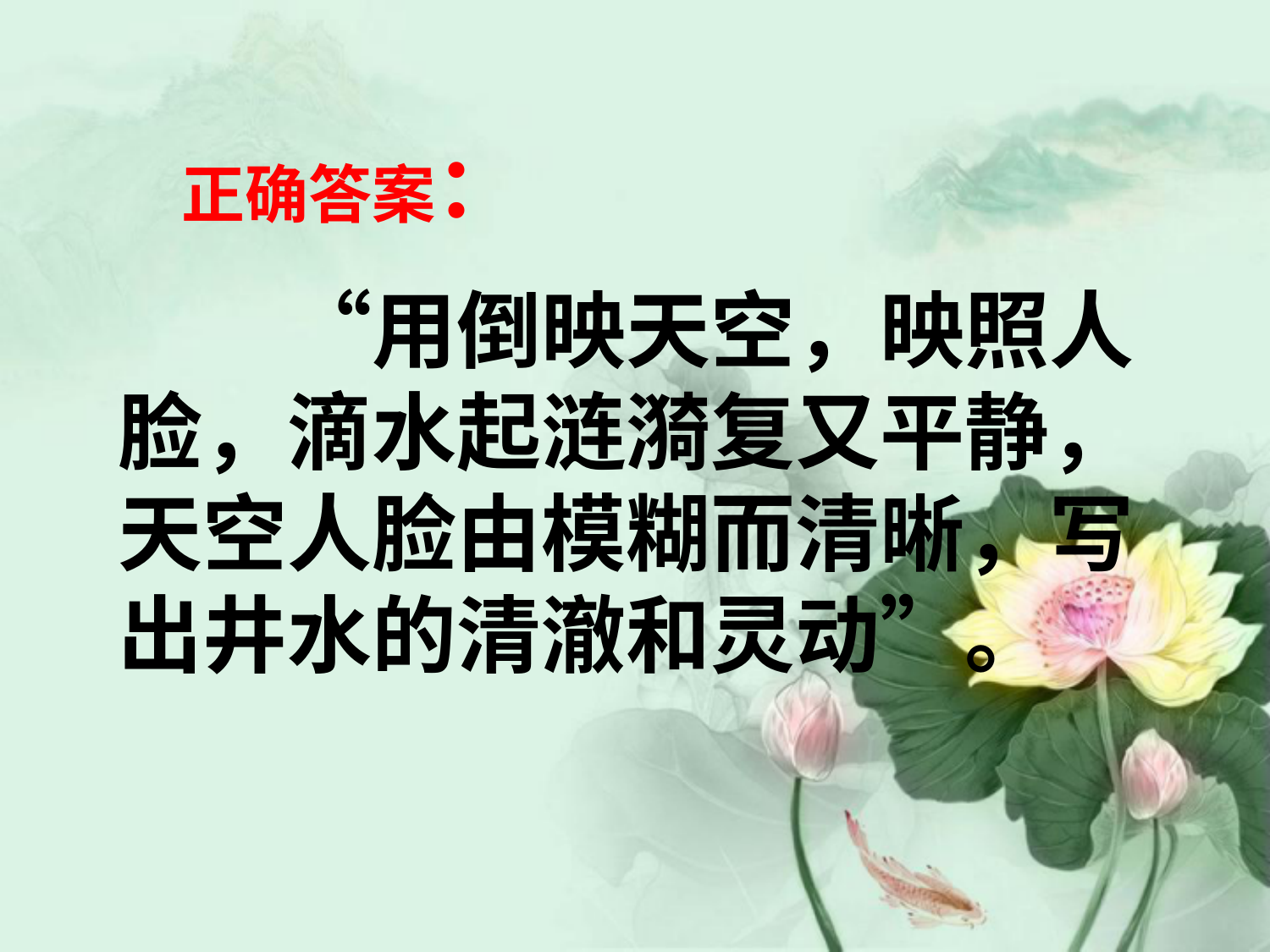

正确答案：
　　“用倒映天空，映照人脸，滴水起涟漪复又平静，天空人脸由模糊而清晰，写出井水的清澈和灵动”。